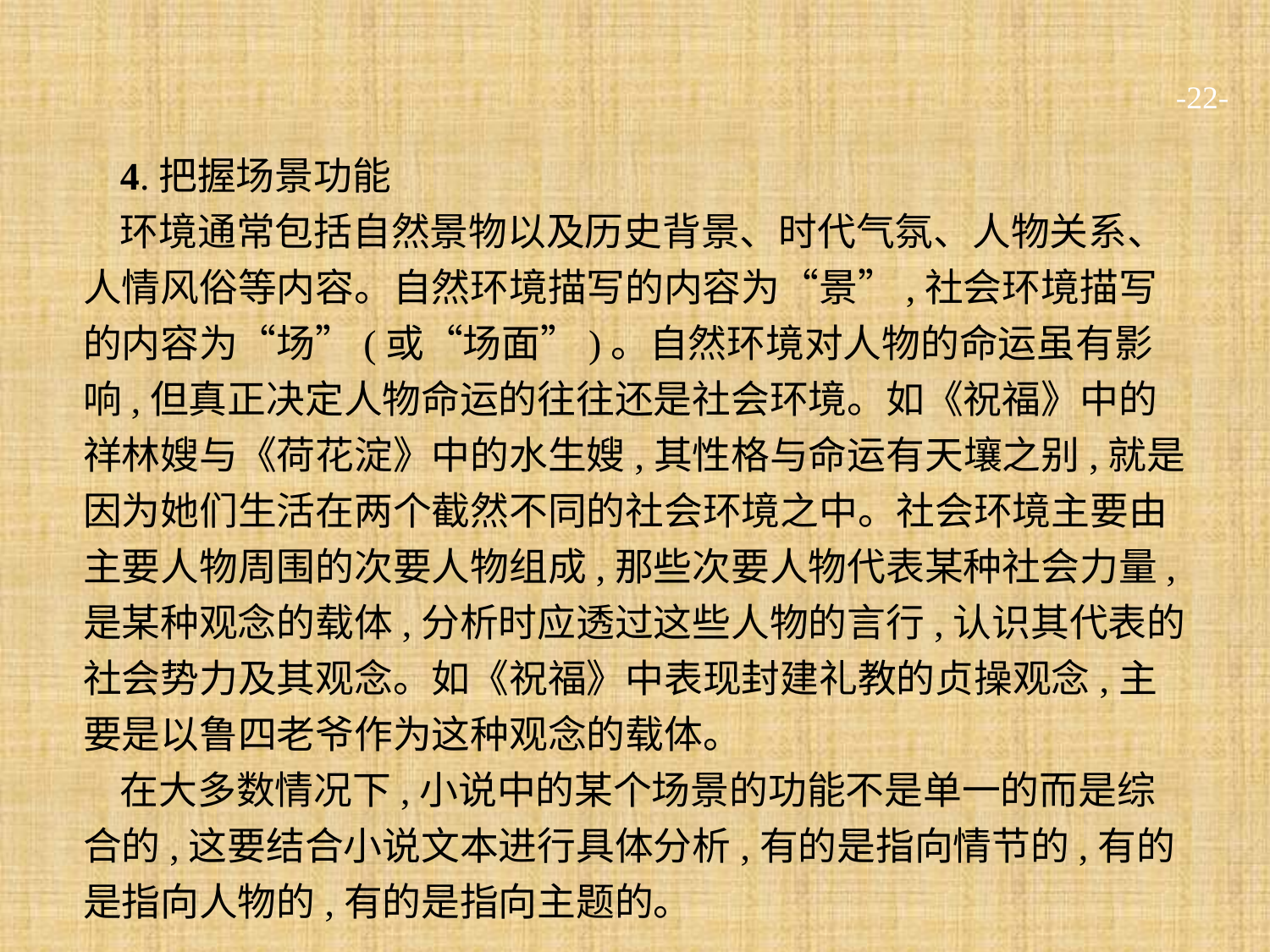

-22-
4.把握场景功能
环境通常包括自然景物以及历史背景、时代气氛、人物关系、人情风俗等内容。自然环境描写的内容为“景”,社会环境描写的内容为“场”(或“场面”)。自然环境对人物的命运虽有影响,但真正决定人物命运的往往还是社会环境。如《祝福》中的祥林嫂与《荷花淀》中的水生嫂,其性格与命运有天壤之别,就是因为她们生活在两个截然不同的社会环境之中。社会环境主要由主要人物周围的次要人物组成,那些次要人物代表某种社会力量,是某种观念的载体,分析时应透过这些人物的言行,认识其代表的社会势力及其观念。如《祝福》中表现封建礼教的贞操观念,主要是以鲁四老爷作为这种观念的载体。
在大多数情况下,小说中的某个场景的功能不是单一的而是综合的,这要结合小说文本进行具体分析,有的是指向情节的,有的是指向人物的,有的是指向主题的。